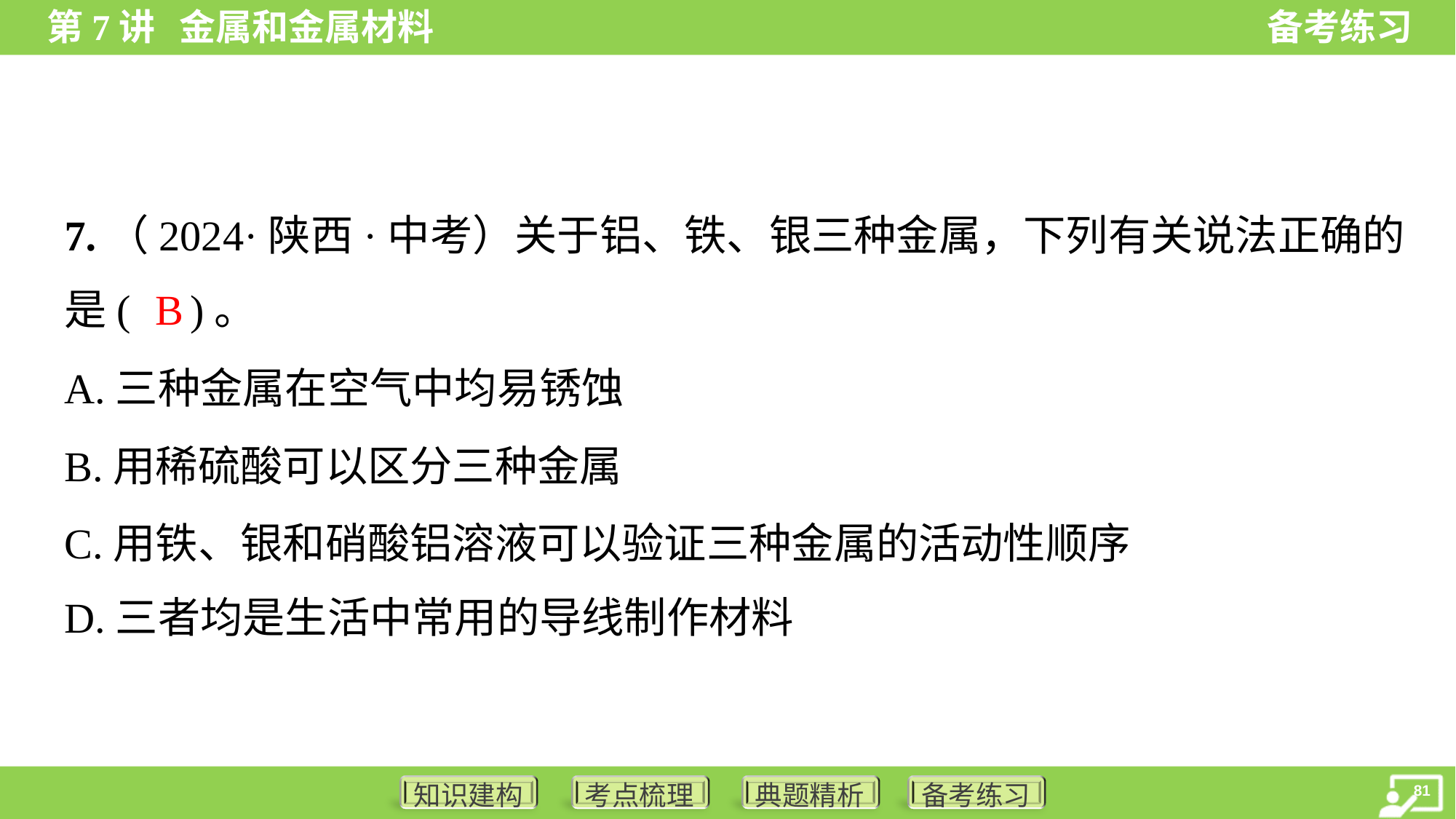

7.（2024·陕西·中考）关于铝、铁、银三种金属，下列有关说法正确的
是(     )。
B
A.三种金属在空气中均易锈蚀
B.用稀硫酸可以区分三种金属
C.用铁、银和硝酸铝溶液可以验证三种金属的活动性顺序
D.三者均是生活中常用的导线制作材料